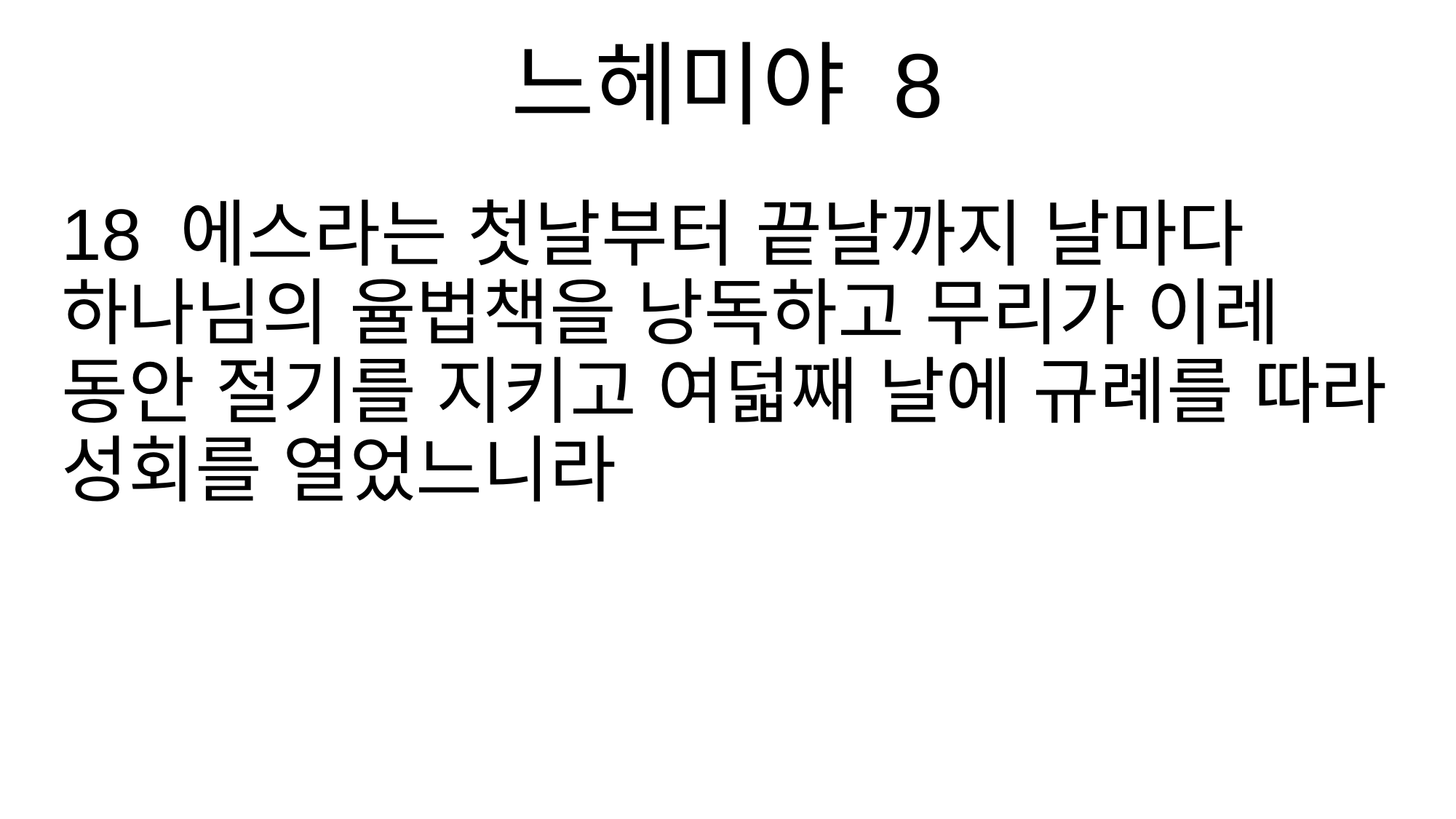

느헤미야 8
18 에스라는 첫날부터 끝날까지 날마다 하나님의 율법책을 낭독하고 무리가 이레 동안 절기를 지키고 여덟째 날에 규례를 따라 성회를 열었느니라